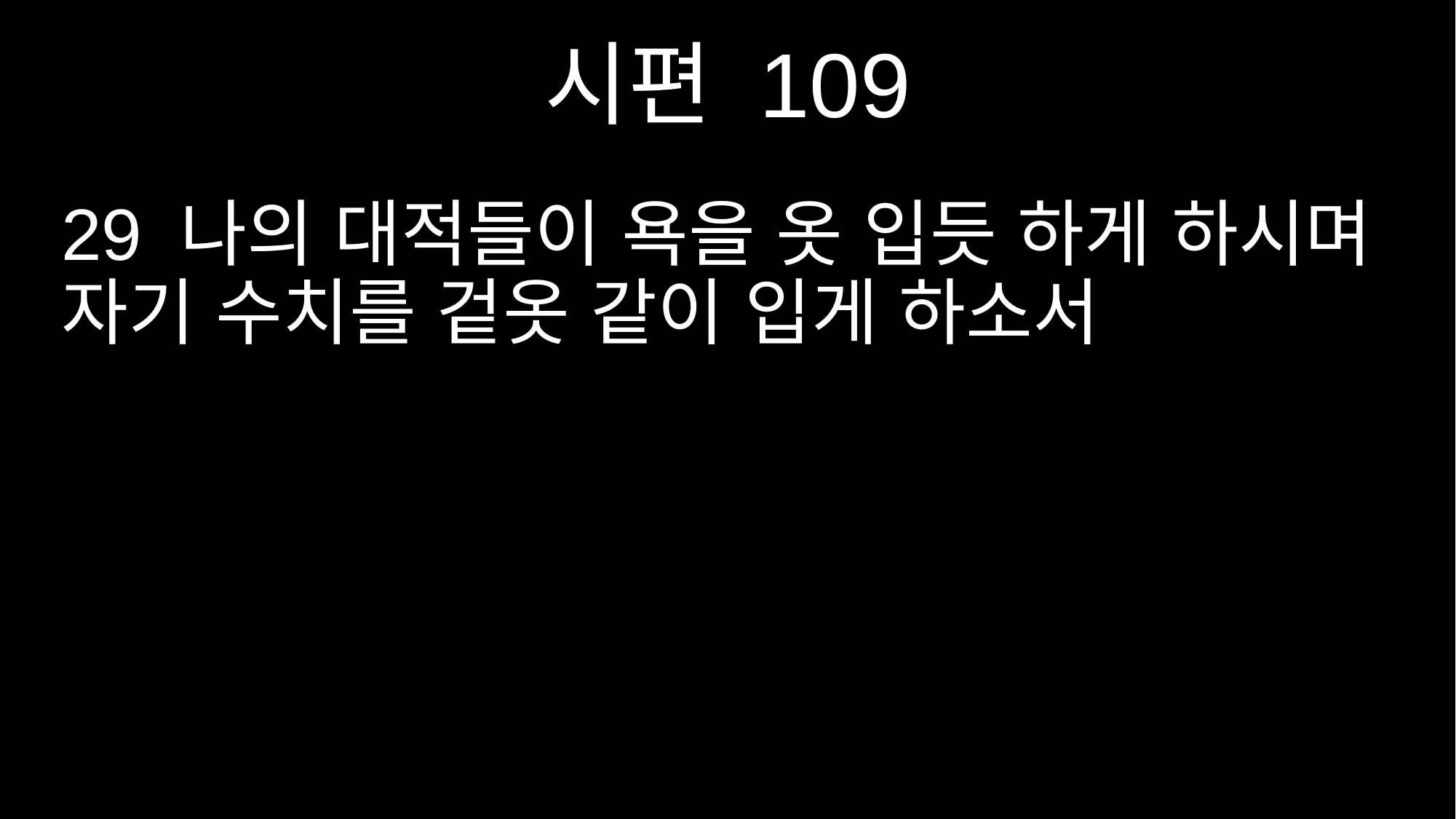

시편 109
29 나의 대적들이 욕을 옷 입듯 하게 하시며 자기 수치를 겉옷 같이 입게 하소서